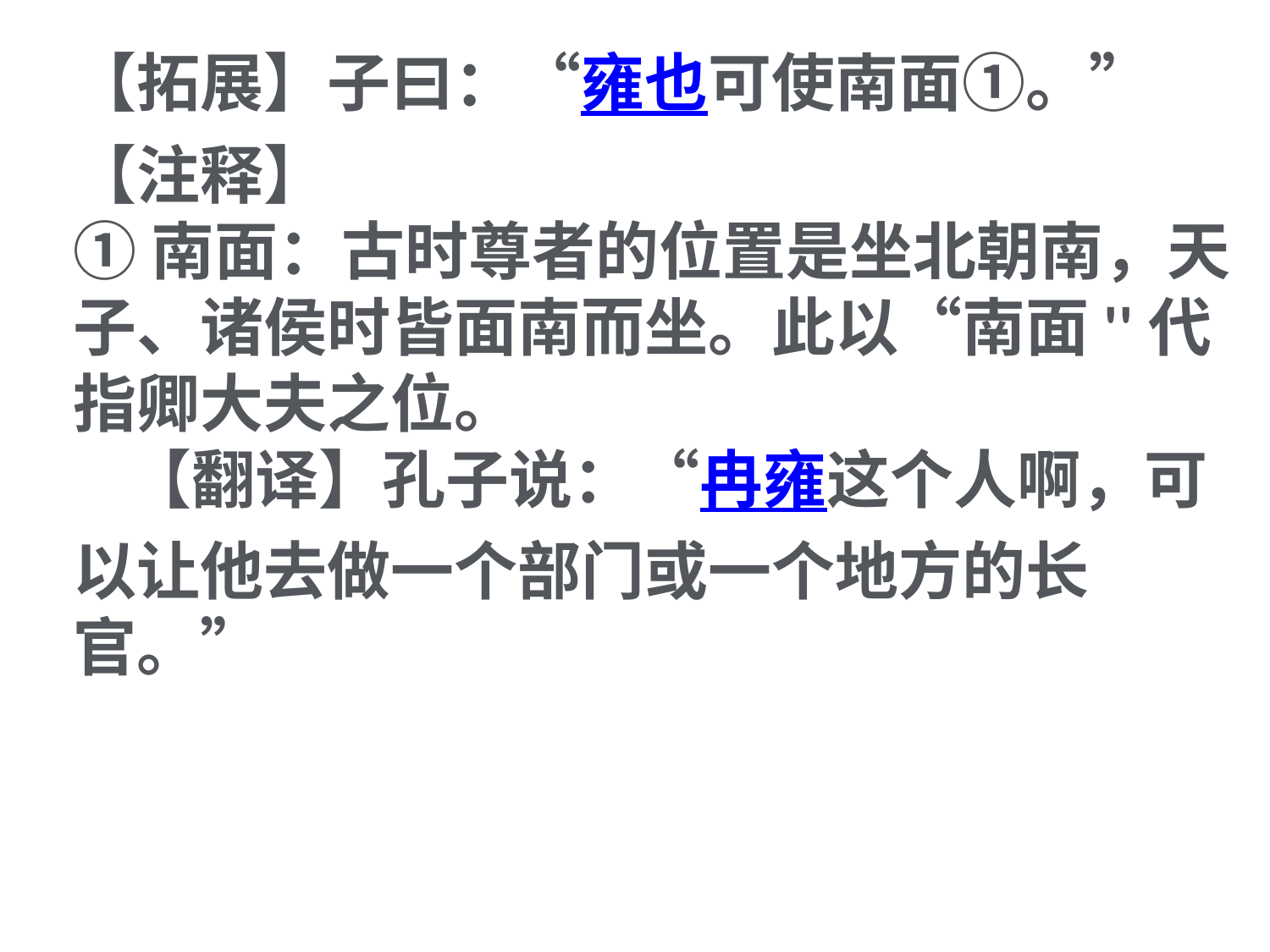

【拓展】子曰：“雍也可使南面①。”【注释】①南面：古时尊者的位置是坐北朝南，天子、诸侯时皆面南而坐。此以“南面''代指卿大夫之位。【翻译】孔子说：“冉雍这个人啊，可以让他去做一个部门或一个地方的长官。”